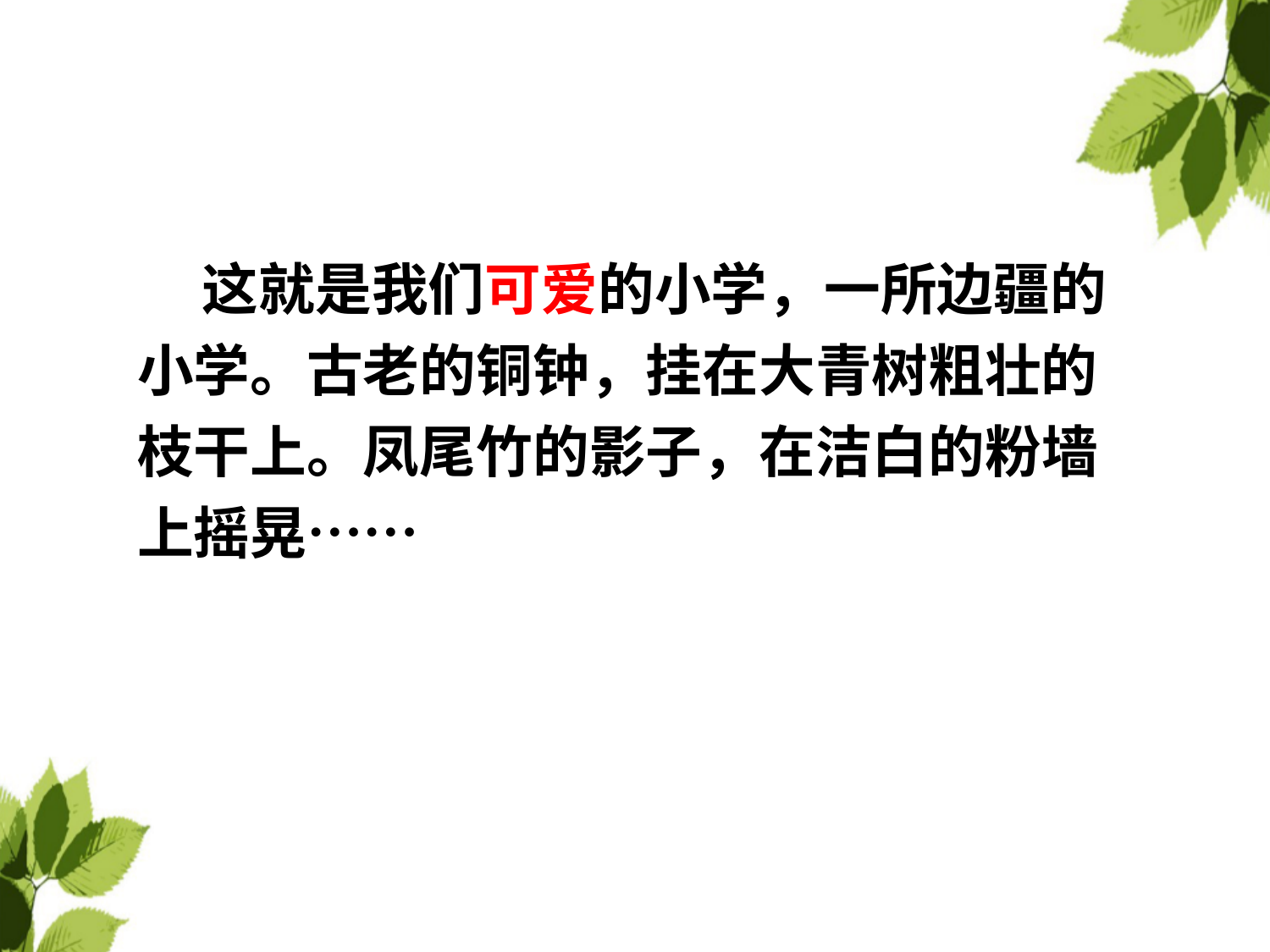

这就是我们可爱的小学，一所边疆的小学。古老的铜钟，挂在大青树粗壮的枝干上。凤尾竹的影子，在洁白的粉墙上摇晃……